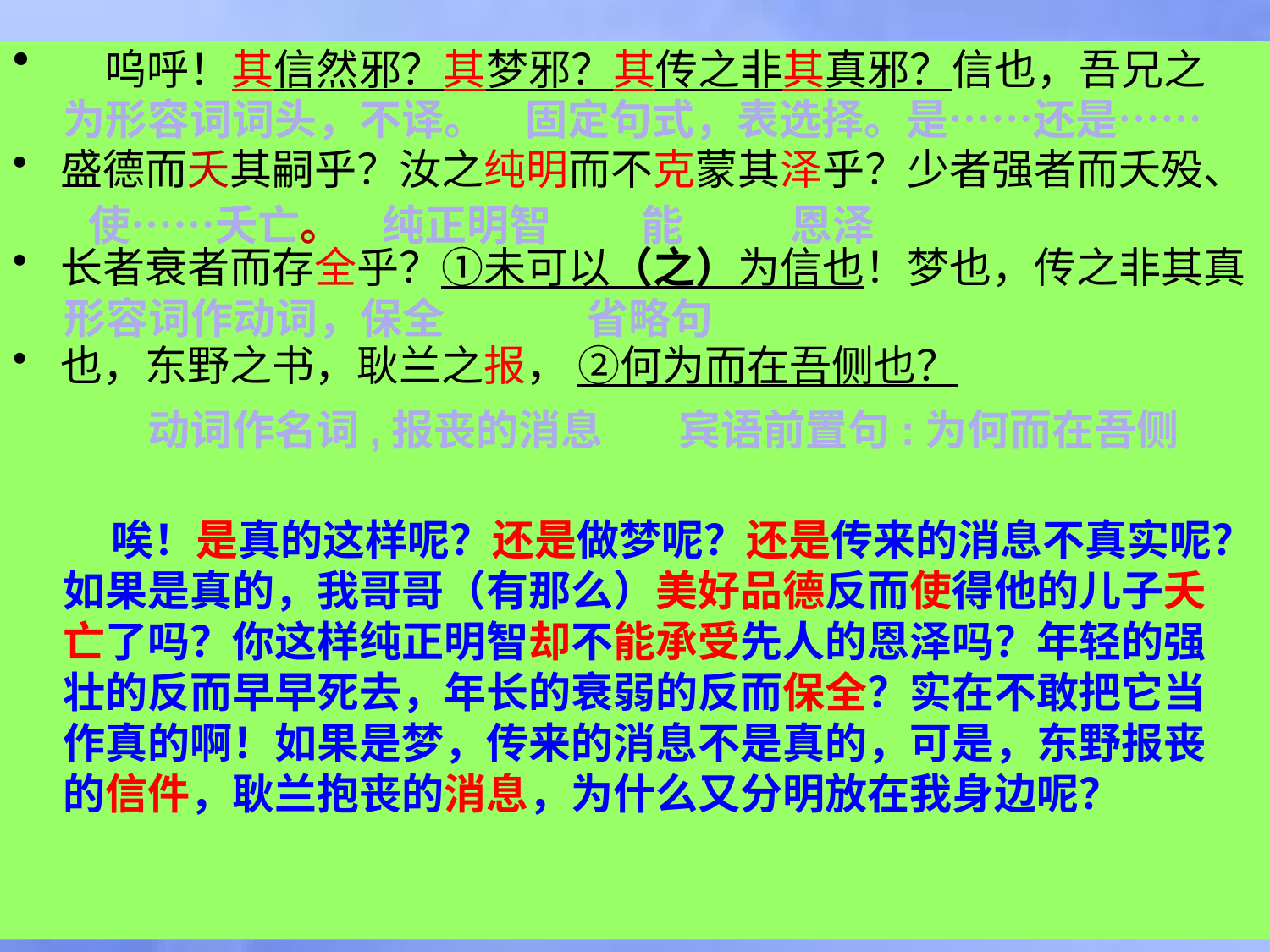

#
   呜呼！其信然邪？其梦邪？其传之非其真邪？信也，吾兄之

盛德而夭其嗣乎？汝之纯明而不克蒙其泽乎？少者强者而夭殁、

长者衰者而存全乎？①未可以（之）为信也！梦也，传之非其真

也，东野之书，耿兰之报， ②何为而在吾侧也？

为形容词词头，不译。
固定句式，表选择。是……还是……
使……夭亡。
纯正明智
能
恩泽

形容词作动词，保全
省略句
动词作名词,报丧的消息
宾语前置句:为何而在吾侧
    唉！是真的这样呢？还是做梦呢？还是传来的消息不真实呢？如果是真的，我哥哥（有那么）美好品德反而使得他的儿子夭亡了吗？你这样纯正明智却不能承受先人的恩泽吗？年轻的强壮的反而早早死去，年长的衰弱的反而保全？实在不敢把它当作真的啊！如果是梦，传来的消息不是真的，可是，东野报丧的信件，耿兰抱丧的消息，为什么又分明放在我身边呢？